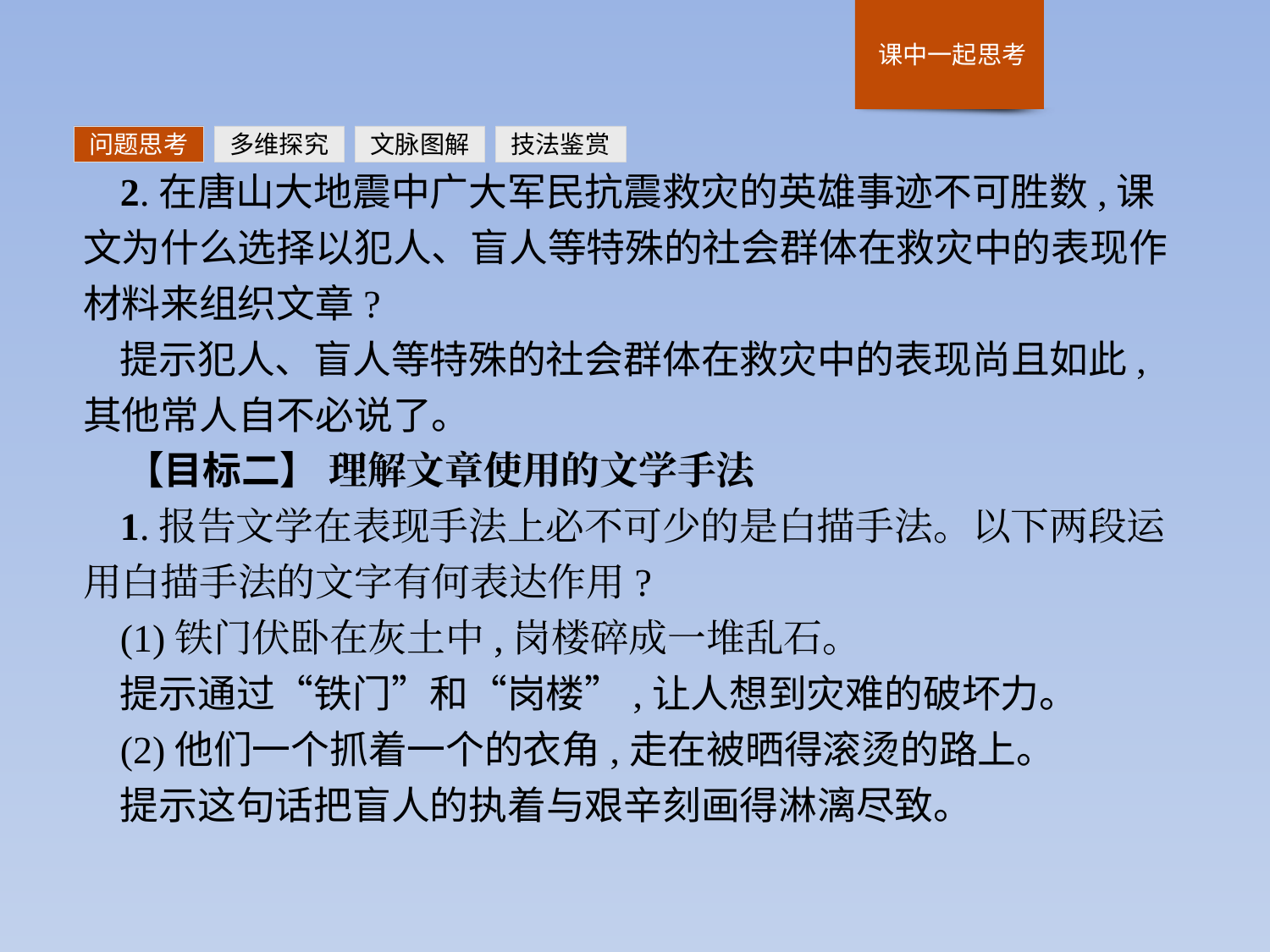

问题思考
多维探究
文脉图解
技法鉴赏
2.在唐山大地震中广大军民抗震救灾的英雄事迹不可胜数,课文为什么选择以犯人、盲人等特殊的社会群体在救灾中的表现作材料来组织文章?
提示犯人、盲人等特殊的社会群体在救灾中的表现尚且如此,其他常人自不必说了。
【目标二】 理解文章使用的文学手法
1.报告文学在表现手法上必不可少的是白描手法。以下两段运用白描手法的文字有何表达作用?
(1)铁门伏卧在灰土中,岗楼碎成一堆乱石。
提示通过“铁门”和“岗楼”,让人想到灾难的破坏力。
(2)他们一个抓着一个的衣角,走在被晒得滚烫的路上。
提示这句话把盲人的执着与艰辛刻画得淋漓尽致。